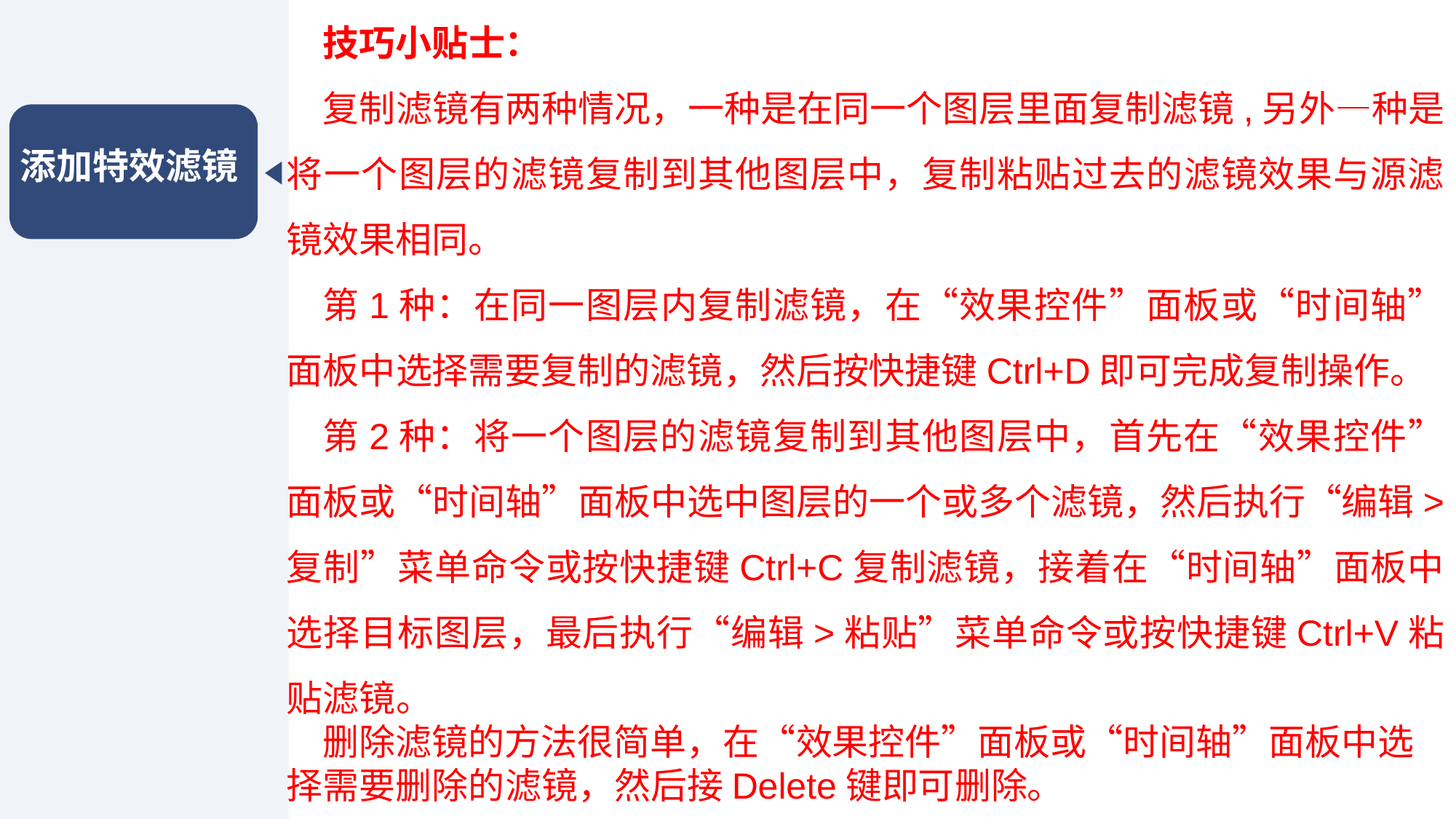

技巧小贴士：
复制滤镜有两种情况，一种是在同一个图层里面复制滤镜,另外—种是将一个图层的滤镜复制到其他图层中，复制粘贴过去的滤镜效果与源滤镜效果相同。
第1种：在同一图层内复制滤镜，在“效果控件”面板或“时间轴”面板中选择需要复制的滤镜，然后按快捷键Ctrl+D即可完成复制操作。
第2种：将一个图层的滤镜复制到其他图层中，首先在“效果控件”面板或“时间轴”面板中选中图层的一个或多个滤镜，然后执行“编辑>复制”菜单命令或按快捷键Ctrl+C复制滤镜，接着在“时间轴”面板中选择目标图层，最后执行“编辑>粘贴”菜单命令或按快捷键Ctrl+V粘贴滤镜。
删除滤镜的方法很简单，在“效果控件”面板或“时间轴”面板中选择需要删除的滤镜，然后接Delete键即可删除。

添加特效滤镜